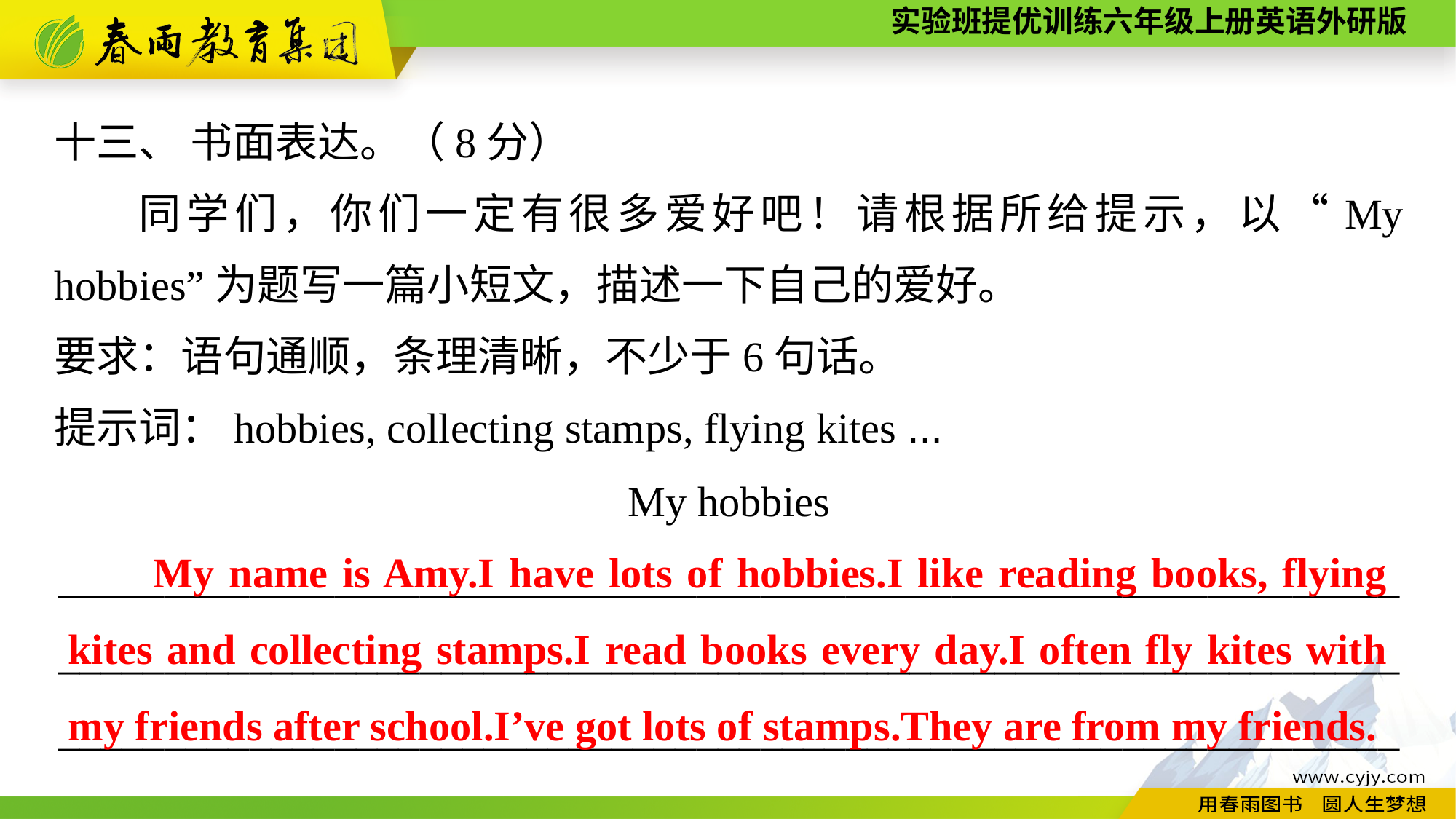

十三、 书面表达。（8分）
同学们，你们一定有很多爱好吧！请根据所给提示，以“My hobbies”为题写一篇小短文，描述一下自己的爱好。
要求：语句通顺，条理清晰，不少于6句话。
提示词：hobbies, collecting stamps, flying kites ...
My hobbies
_____________________________________________________________________________________________________________________________________________________________________________________________
My name is Amy.I have lots of hobbies.I like reading books, flying kites and collecting stamps.I read books every day.I often fly kites with my friends after school.I’ve got lots of stamps.They are from my friends.